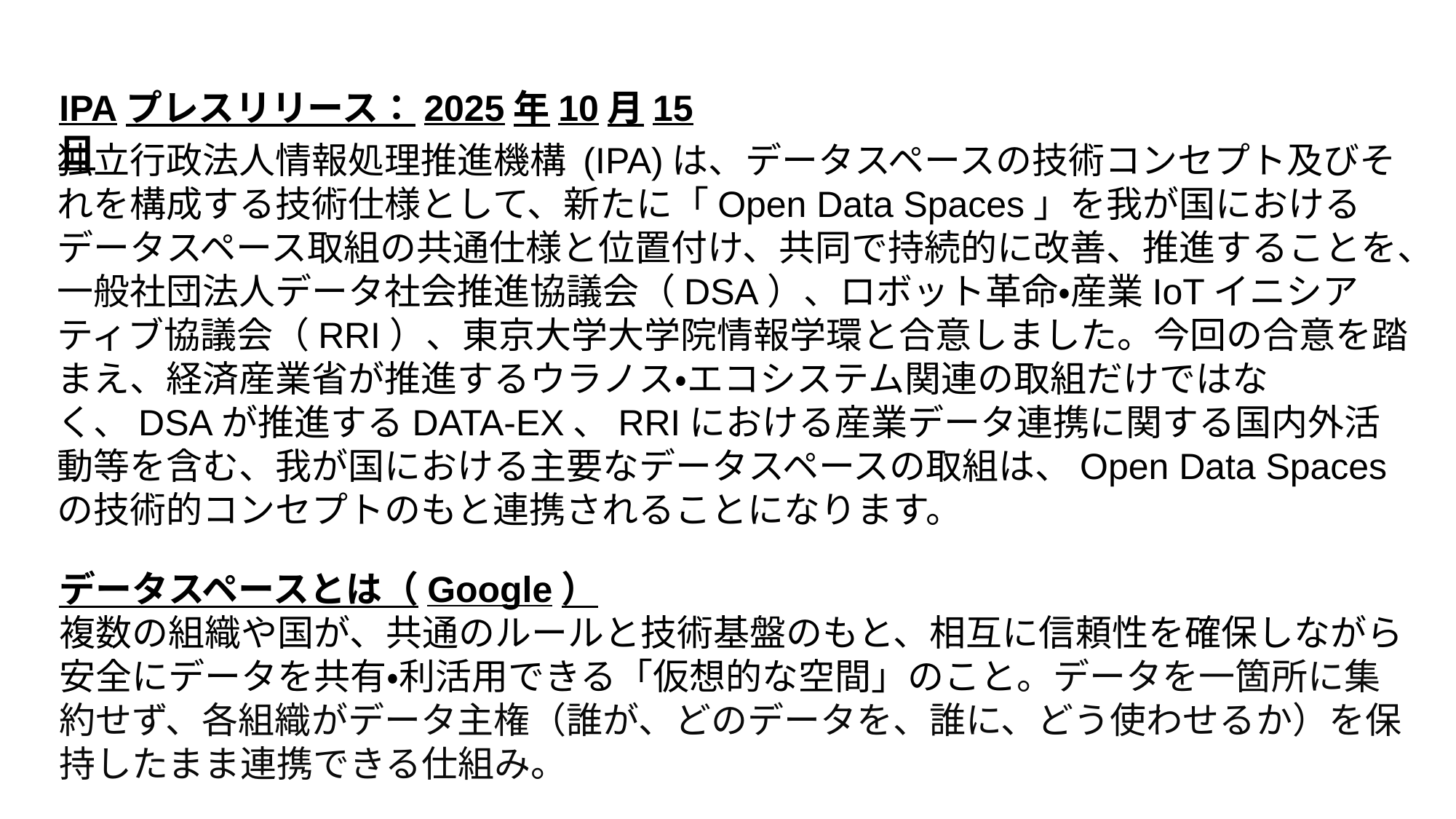

IPAプレスリリース：2025年10月15日
独立行政法人情報処理推進機構 (IPA)は、データスペースの技術コンセプト及びそれを構成する技術仕様として、新たに「Open Data Spaces」を我が国におけるデータスペース取組の共通仕様と位置付け、共同で持続的に改善、推進することを、一般社団法人データ社会推進協議会（DSA）、ロボット革命・産業IoTイニシアティブ協議会（RRI）、東京大学大学院情報学環と合意しました。今回の合意を踏まえ、経済産業省が推進するウラノス・エコシステム関連の取組だけではなく、DSAが推進するDATA-EX、RRIにおける産業データ連携に関する国内外活動等を含む、我が国における主要なデータスペースの取組は、Open Data Spacesの技術的コンセプトのもと連携されることになります。
データスペースとは（Google）
複数の組織や国が、共通のルールと技術基盤のもと、相互に信頼性を確保しながら安全にデータを共有・利活用できる「仮想的な空間」のこと。データを一箇所に集約せず、各組織がデータ主権（誰が、どのデータを、誰に、どう使わせるか）を保持したまま連携できる仕組み。